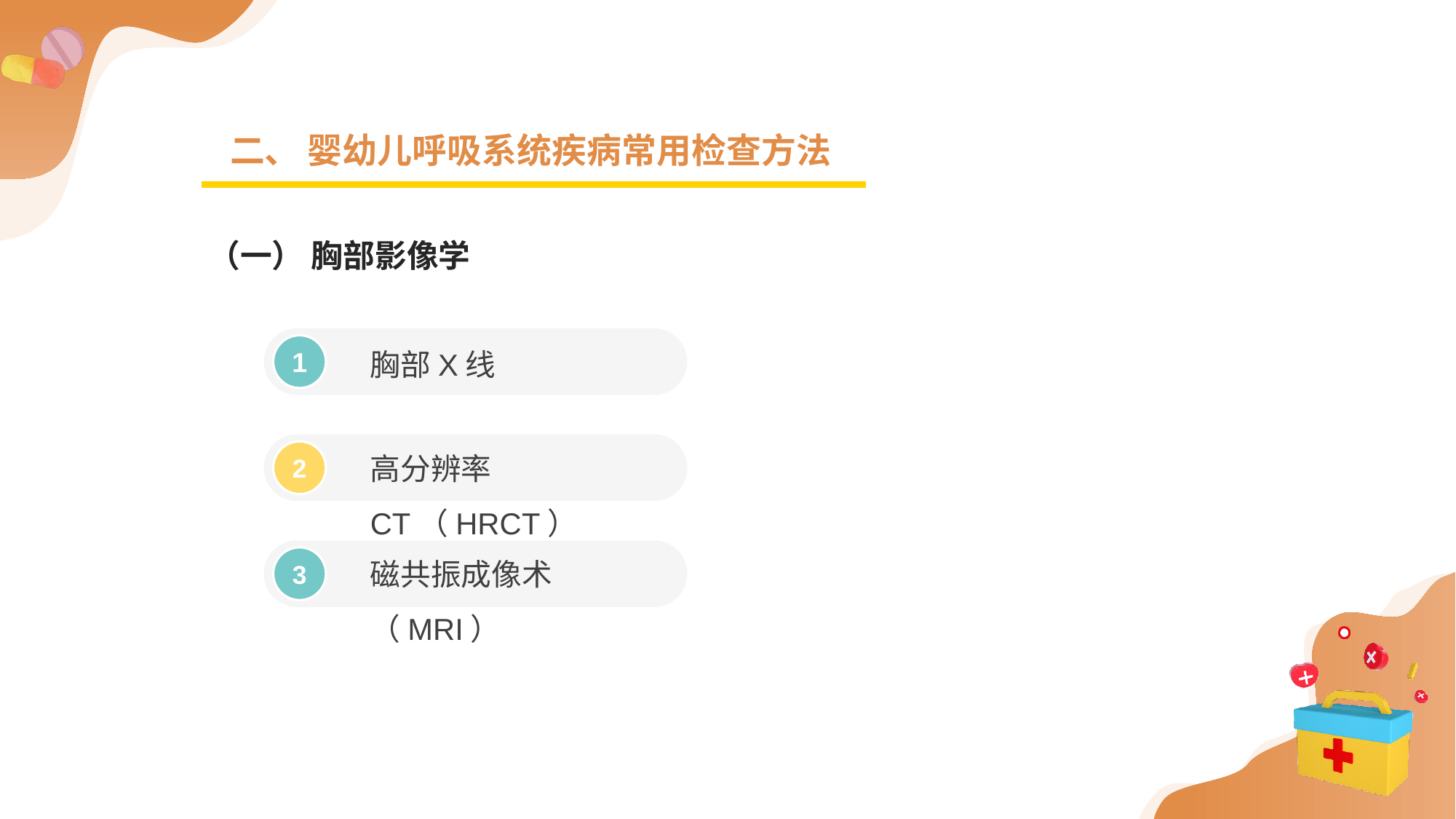

二、 婴幼儿呼吸系统疾病常用检查方法
（一） 胸部影像学
胸部X线

1
高分辨率CT（HRCT）

2
磁共振成像术（MRI）

3